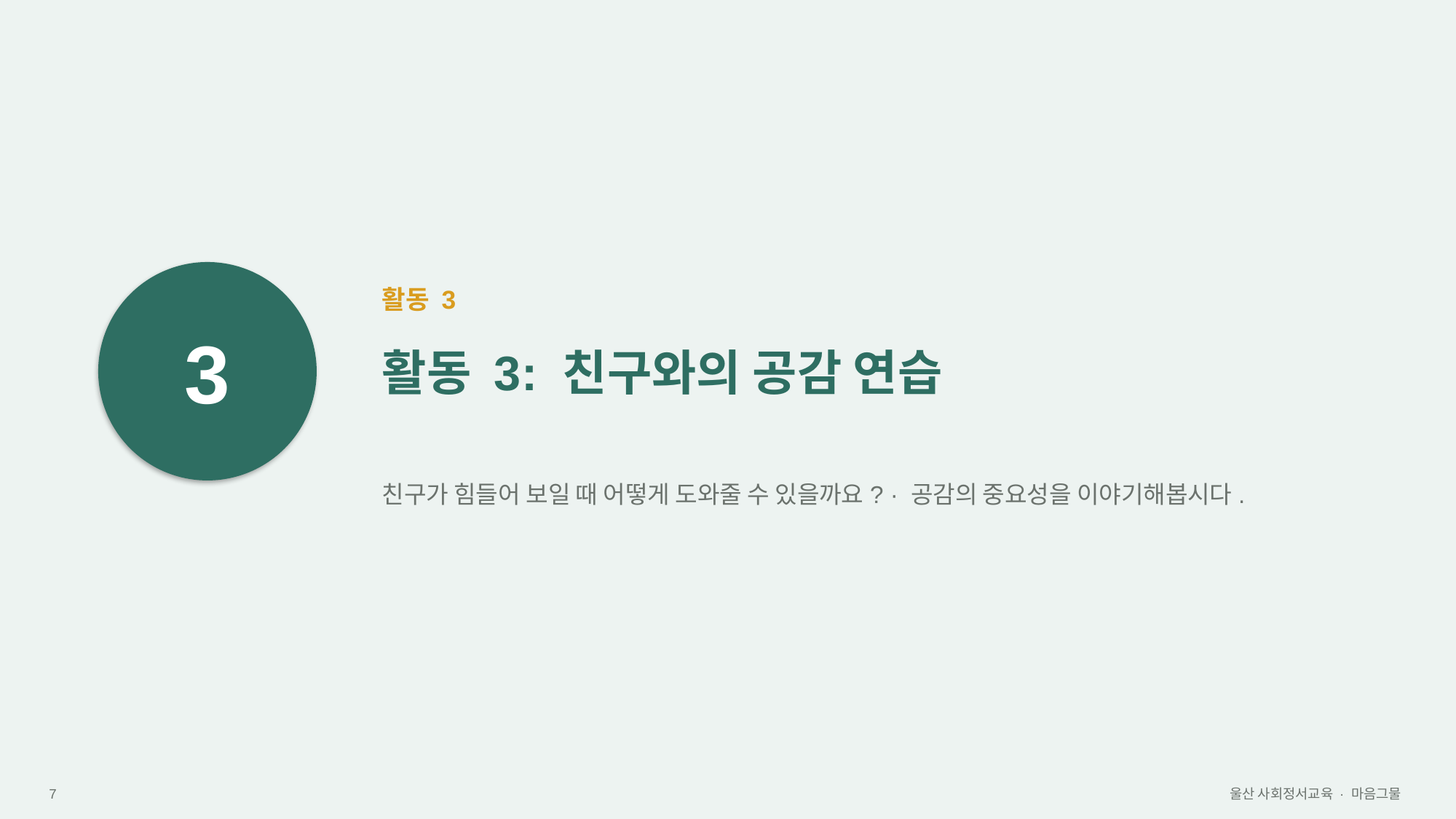

3
활동 3
활동 3: 친구와의 공감 연습
친구가 힘들어 보일 때 어떻게 도와줄 수 있을까요? · 공감의 중요성을 이야기해봅시다.
7
울산 사회정서교육 · 마음그물